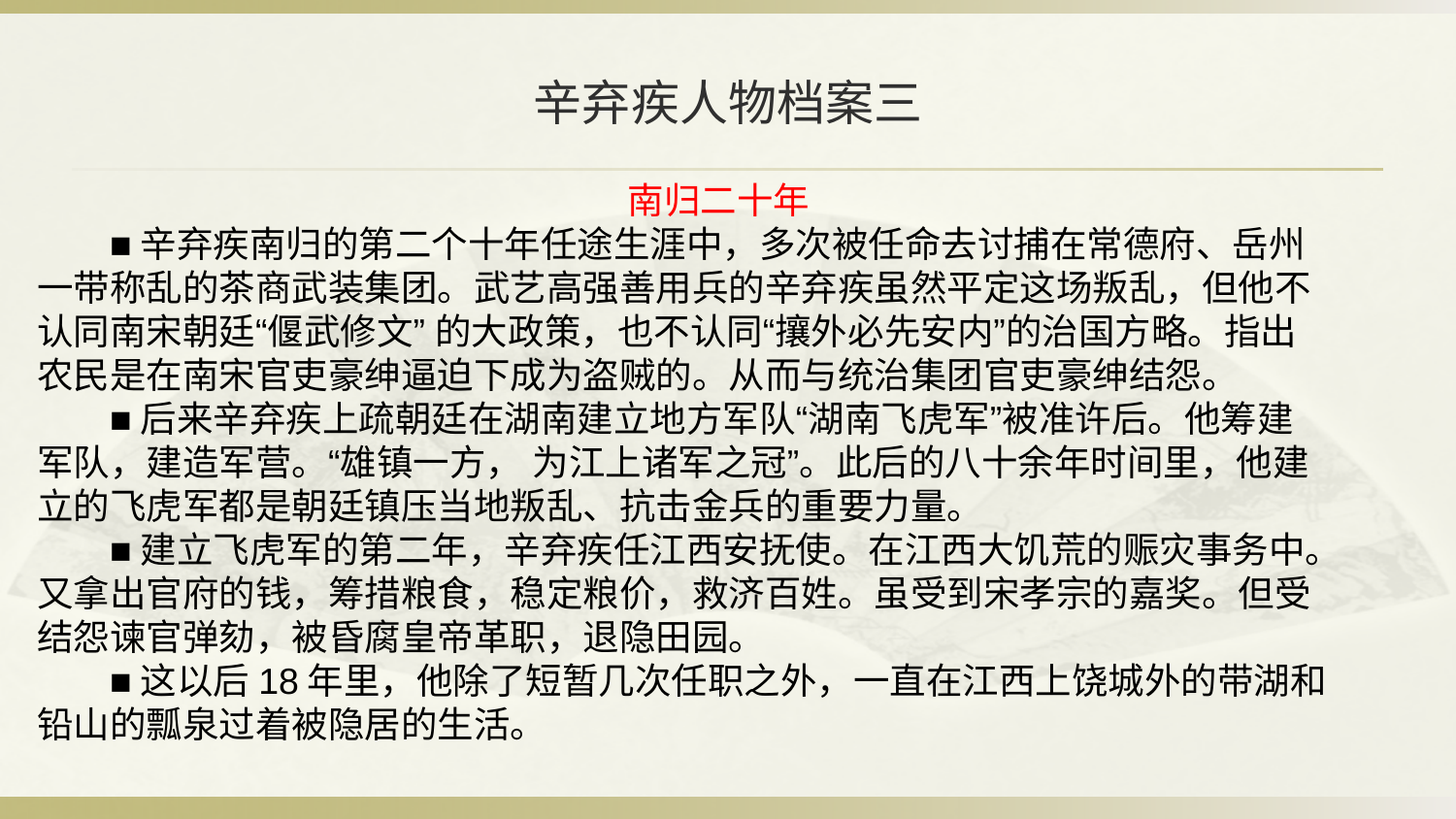

# 辛弃疾人物档案三
南归二十年
■辛弃疾南归的第二个十年任途生涯中，多次被任命去讨捕在常德府、岳州一带称乱的茶商武装集团。武艺高强善用兵的辛弃疾虽然平定这场叛乱，但他不认同南宋朝廷“偃武修文” 的大政策，也不认同“攘外必先安内”的治国方略。指出农民是在南宋官吏豪绅逼迫下成为盗贼的。从而与统治集团官吏豪绅结怨。
■后来辛弃疾上疏朝廷在湖南建立地方军队“湖南飞虎军”被准许后。他筹建军队，建造军营。“雄镇一方， 为江上诸军之冠”。此后的八十余年时间里，他建立的飞虎军都是朝廷镇压当地叛乱、抗击金兵的重要力量。
■建立飞虎军的第二年，辛弃疾任江西安抚使。在江西大饥荒的赈灾事务中。又拿出官府的钱，筹措粮食，稳定粮价，救济百姓。虽受到宋孝宗的嘉奖。但受结怨谏官弹劾，被昏腐皇帝革职，退隐田园。
■这以后18年里，他除了短暂几次任职之外，一直在江西上饶城外的带湖和铅山的瓢泉过着被隐居的生活。